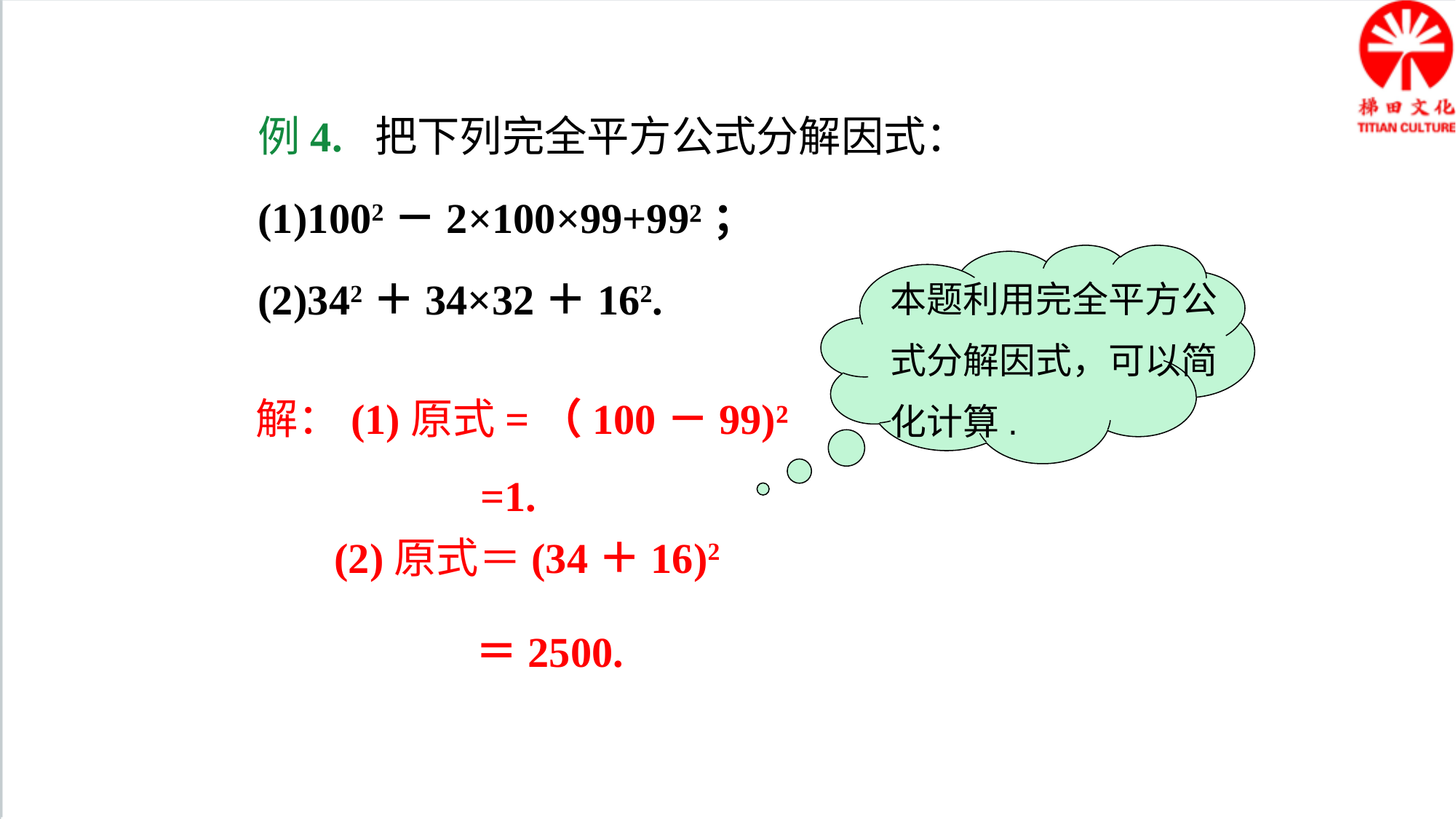

例4.  把下列完全平方公式分解因式：
(1)1002－2×100×99+99²；
(2)342＋34×32＋162.

本题利用完全平方公式分解因式，可以简化计算.
  解：(1)原式=（100－99)²
=1.
(2)原式＝(34＋16)2
＝2500.